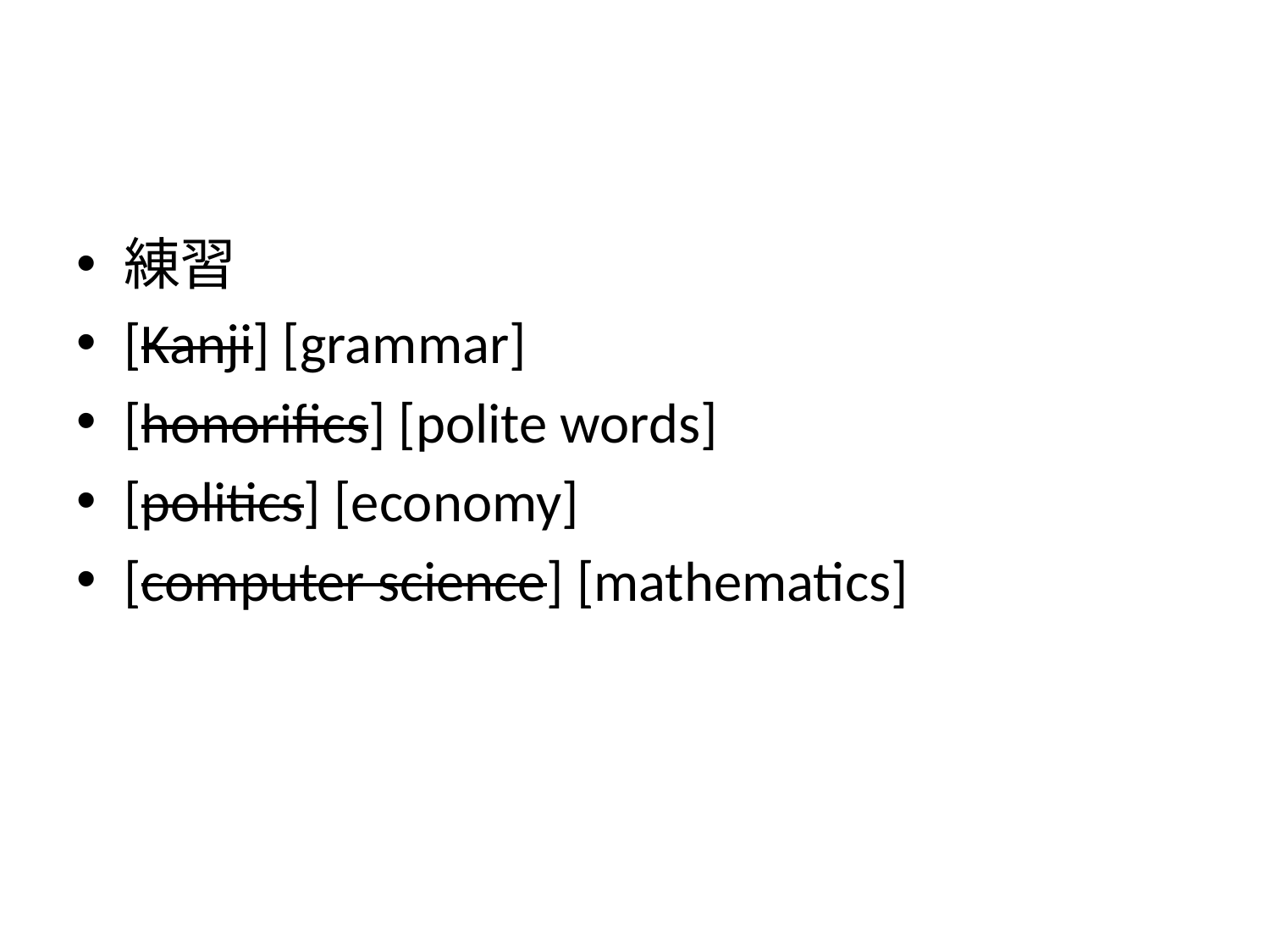

#
練習
[Kanji] [grammar]
[honorifics] [polite words]
[politics] [economy]
[computer science] [mathematics]